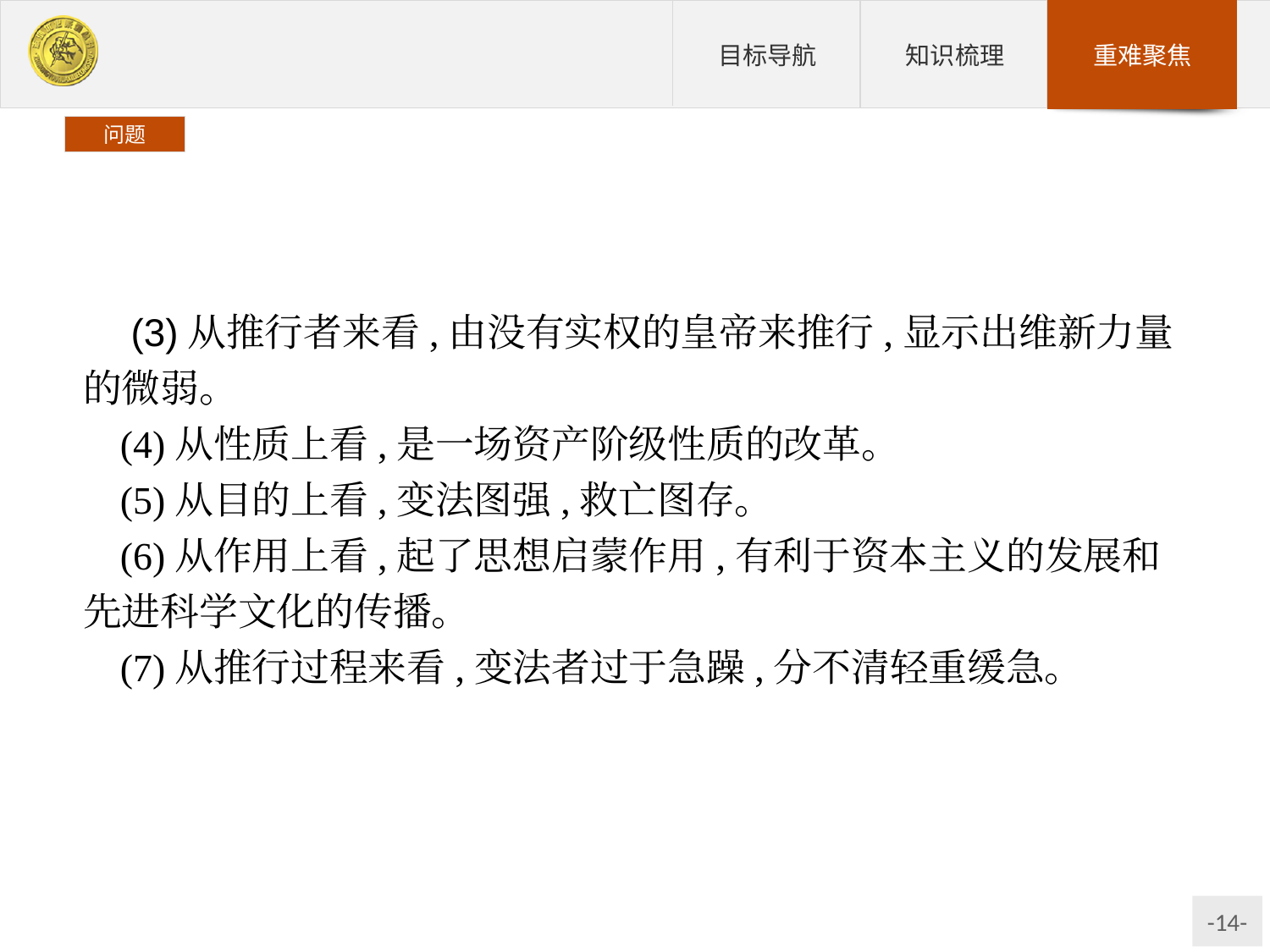

问题
 (3)从推行者来看,由没有实权的皇帝来推行,显示出维新力量的微弱。
(4)从性质上看,是一场资产阶级性质的改革。
(5)从目的上看,变法图强,救亡图存。
(6)从作用上看,起了思想启蒙作用,有利于资本主义的发展和先进科学文化的传播。
(7)从推行过程来看,变法者过于急躁,分不清轻重缓急。